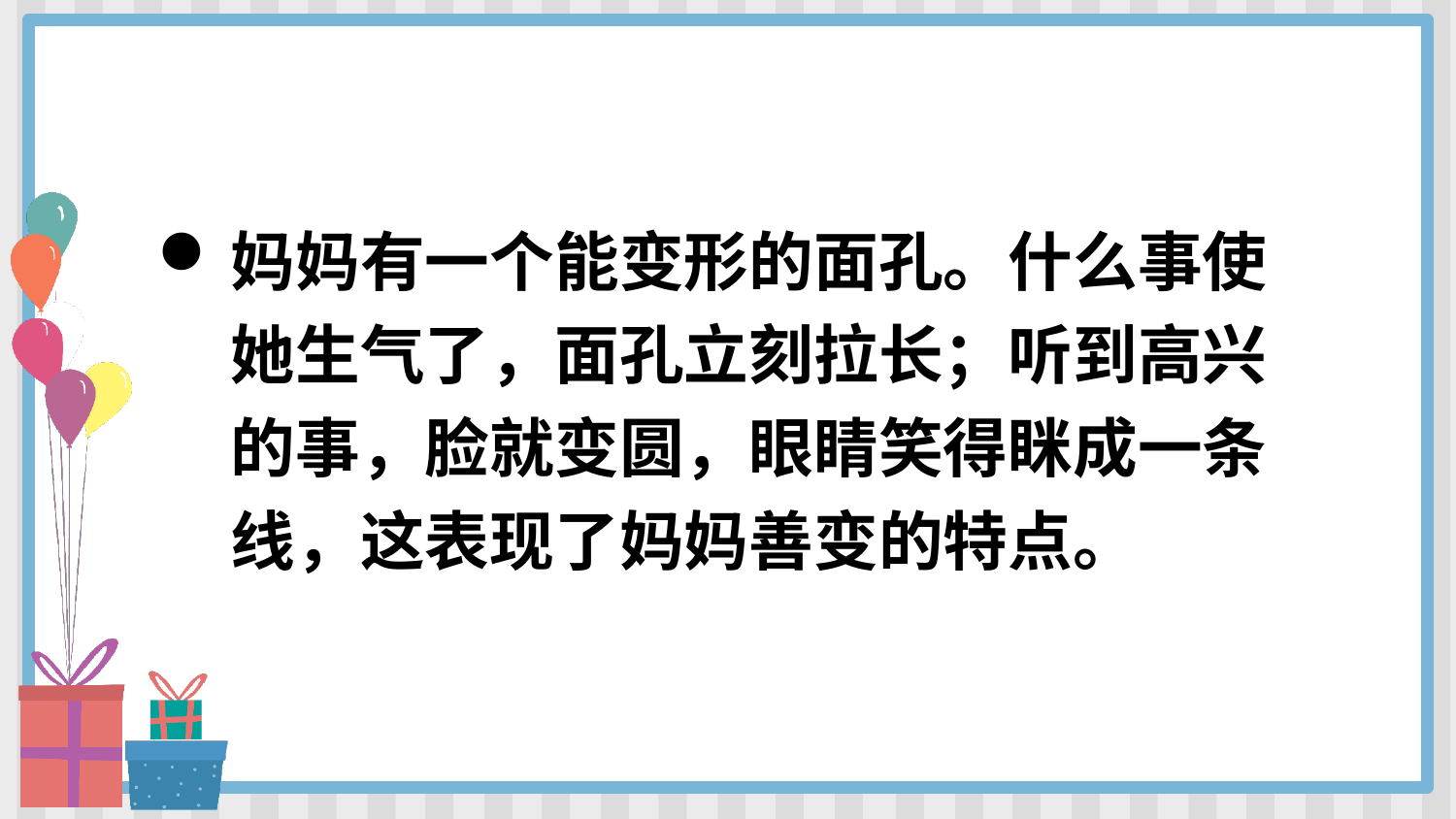

妈妈有一个能变形的面孔。什么事使她生气了，面孔立刻拉长；听到高兴的事，脸就变圆，眼睛笑得眯成一条线，这表现了妈妈善变的特点。